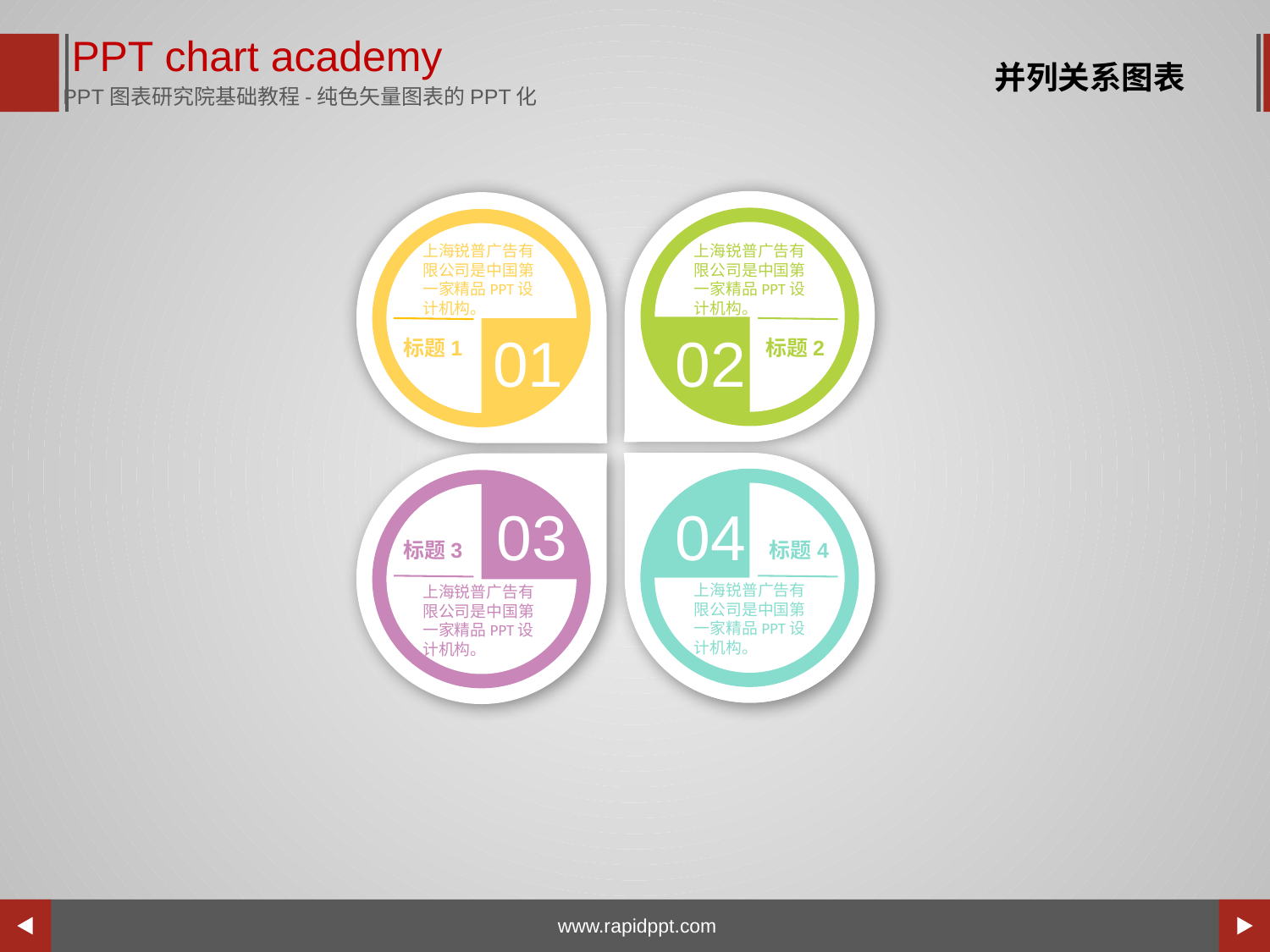

PPT chart academy
PPT图表研究院基础教程-纯色矢量图表的PPT化

并列关系图表

上海锐普广告有限公司是中国第一家精品PPT设计机构。
02
标题2

上海锐普广告有限公司是中国第一家精品PPT设计机构。
01
标题1

04
标题4
上海锐普广告有限公司是中国第一家精品PPT设计机构。

03
标题3
上海锐普广告有限公司是中国第一家精品PPT设计机构。

www.rapidppt.com